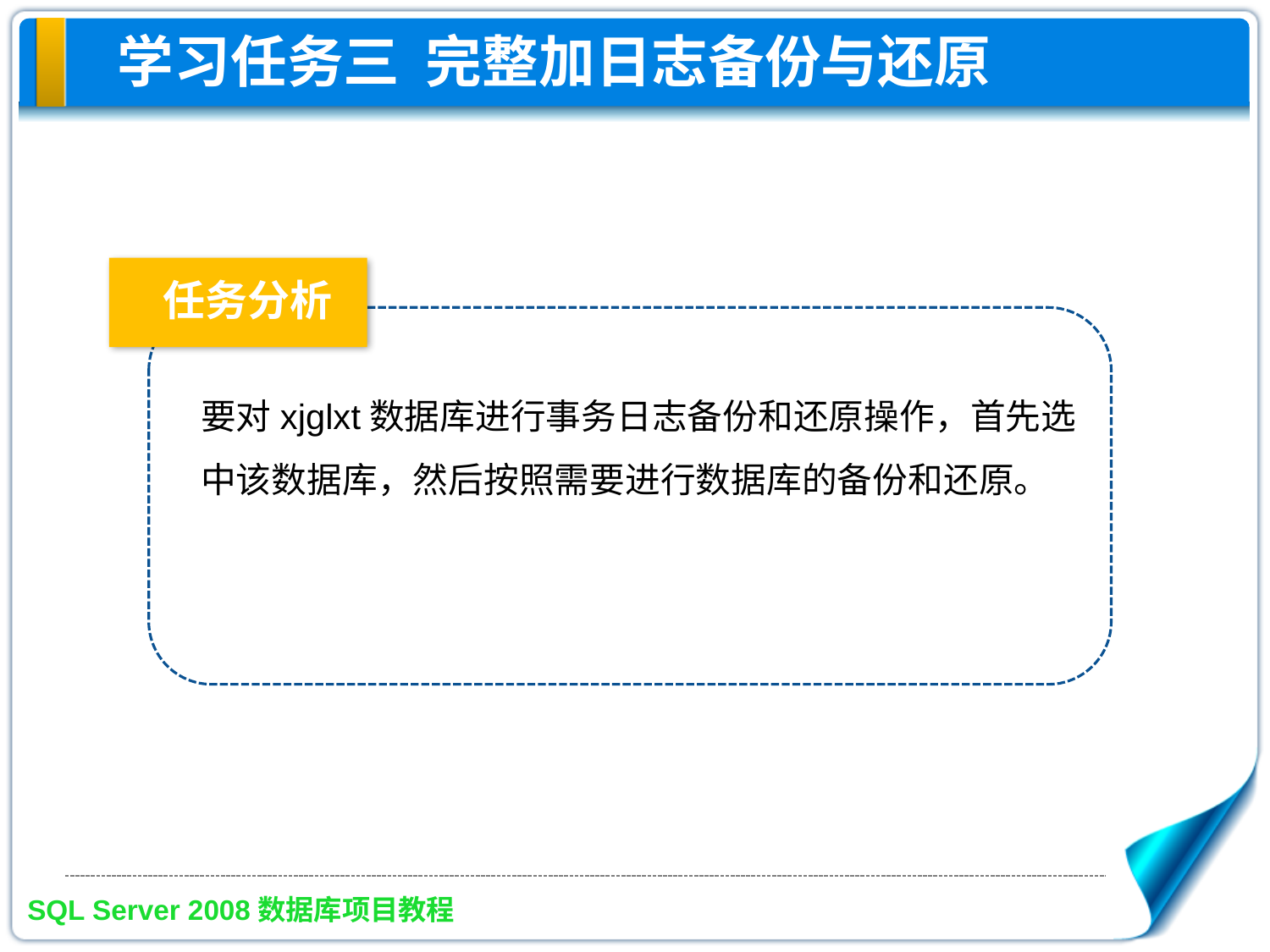

学习任务三  完整加日志备份与还原

任务分析

要对xjglxt数据库进行事务日志备份和还原操作，首先选中该数据库，然后按照需要进行数据库的备份和还原。